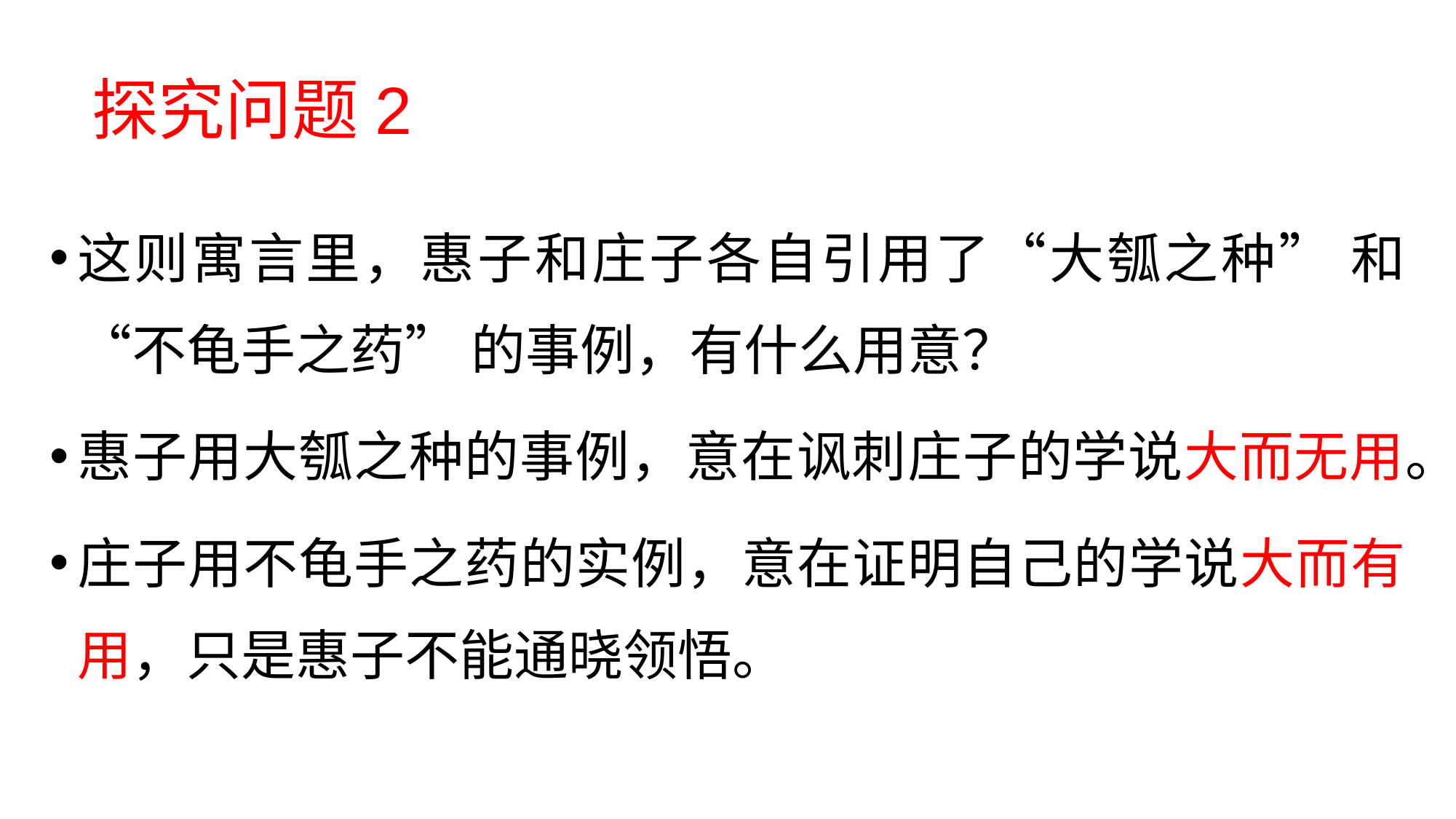

# 探究问题2
这则寓言里，惠子和庄子各自引用了“大瓠之种” 和“不龟手之药” 的事例，有什么用意？
惠子用大瓠之种的事例，意在讽刺庄子的学说大而无用。
庄子用不龟手之药的实例，意在证明自己的学说大而有用，只是惠子不能通晓领悟。